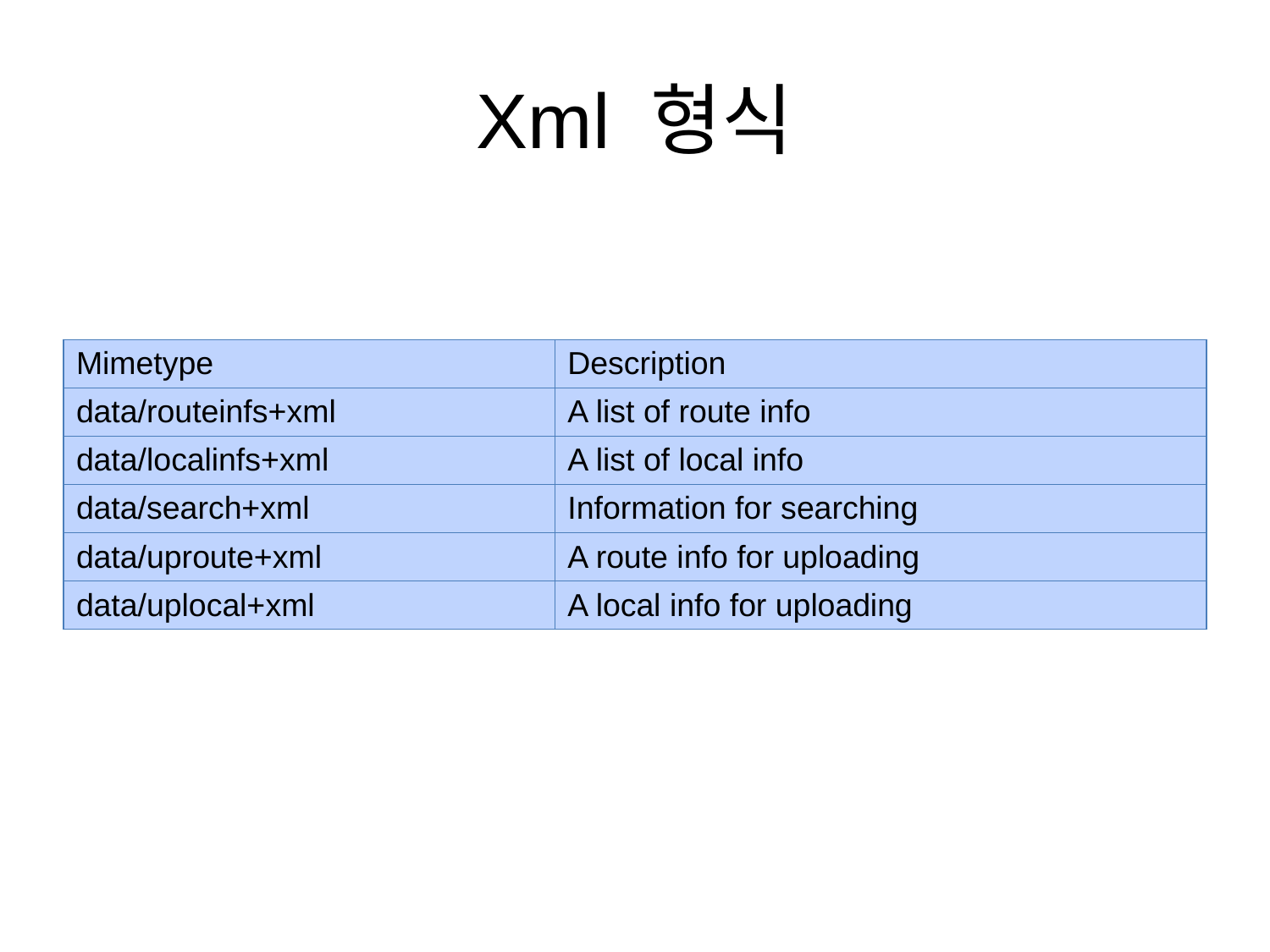

# Xml 형식
| Mimetype | Description |
| --- | --- |
| data/routeinfs+xml | A list of route info |
| data/localinfs+xml | A list of local info |
| data/search+xml | Information for searching |
| data/uproute+xml | A route info for uploading |
| data/uplocal+xml | A local info for uploading |